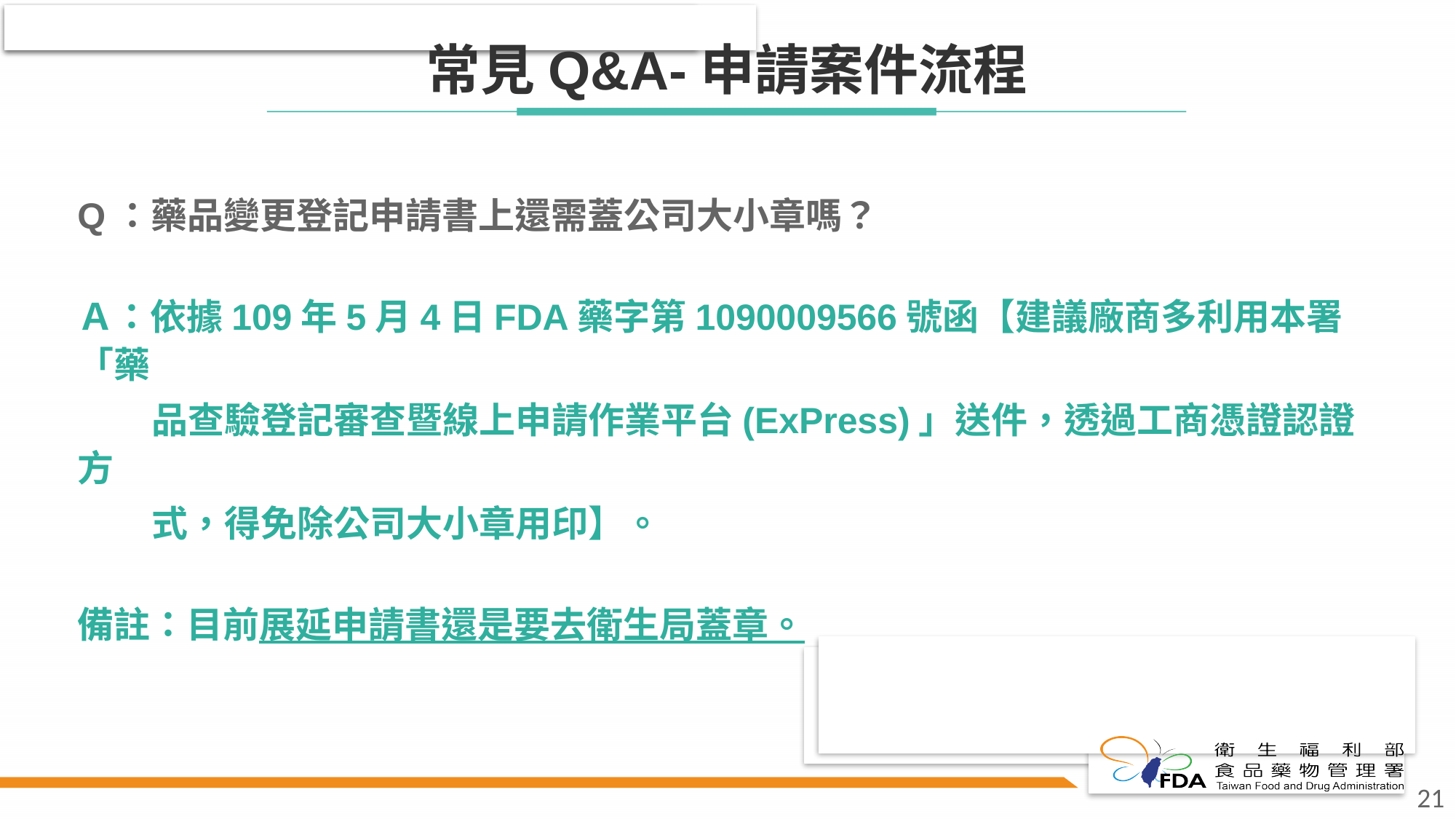

# 常見Q&A-申請案件流程

Q：藥品變更登記申請書上還需蓋公司大小章嗎？

Ａ：依據109年5月4日FDA藥字第1090009566號函【建議廠商多利用本署「藥
        品查驗登記審查暨線上申請作業平台(ExPress)」送件，透過工商憑證認證方
        式，得免除公司大小章用印】。

備註：目前展延申請書還是要去衛生局蓋章。